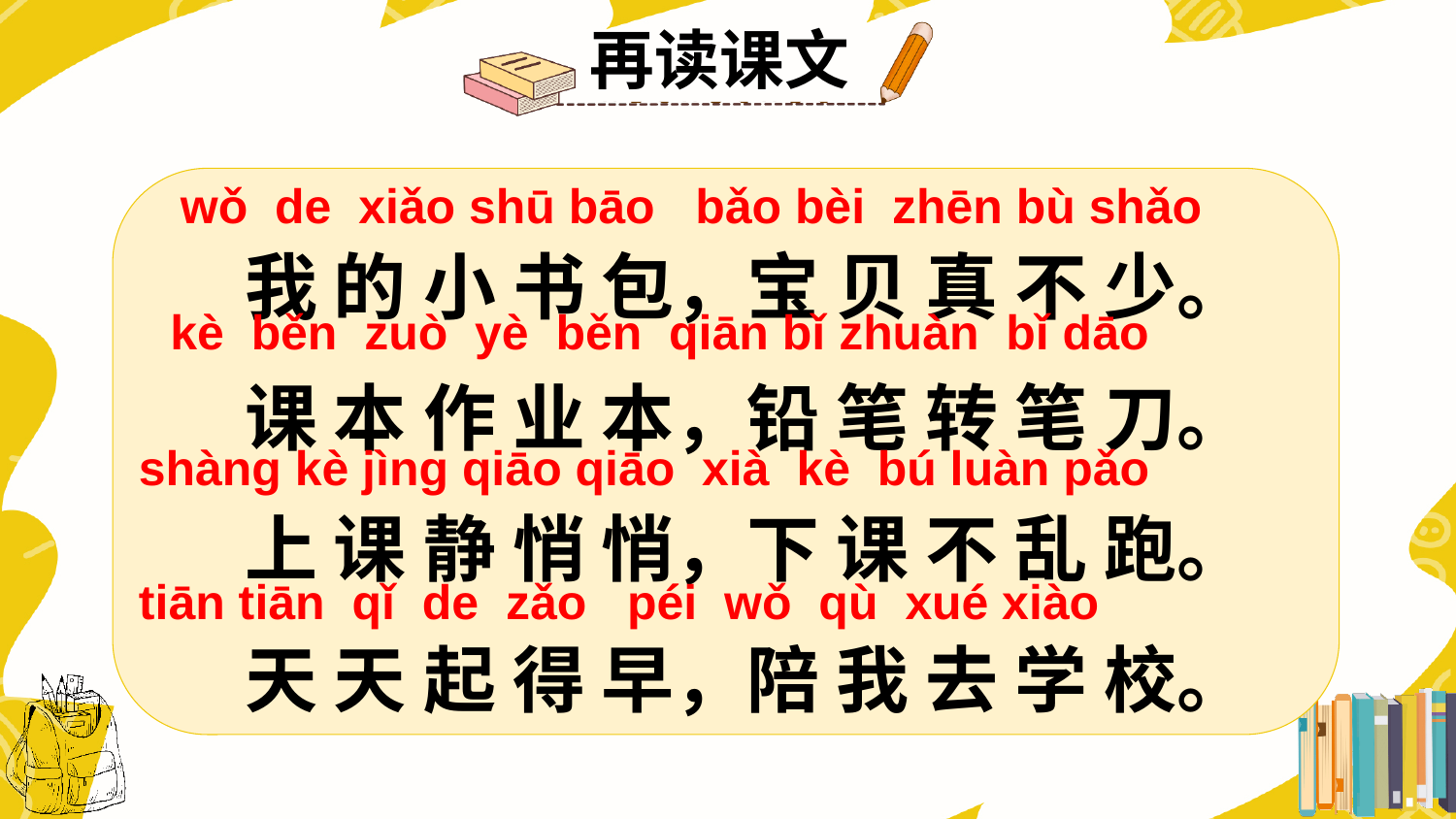

再读课文

wǒ  de  xiǎo shū bāo   bǎo bèi  zhēn bù shǎo
我 的 小 书 包，宝 贝 真 不 少。
课 本 作 业 本，铅 笔 转 笔 刀。
上 课 静 悄 悄，下 课 不 乱 跑。
天 天 起 得 早，陪 我 去 学 校。
kè  běn  zuò  yè  běn  qiān bǐ zhuàn  bǐ dāo
shànɡ kè jìnɡ qiāo qiāo  xià  kè  bú luàn pǎo
tiān tiān  qǐ  de  zǎo   péi  wǒ  qù  xué xiào